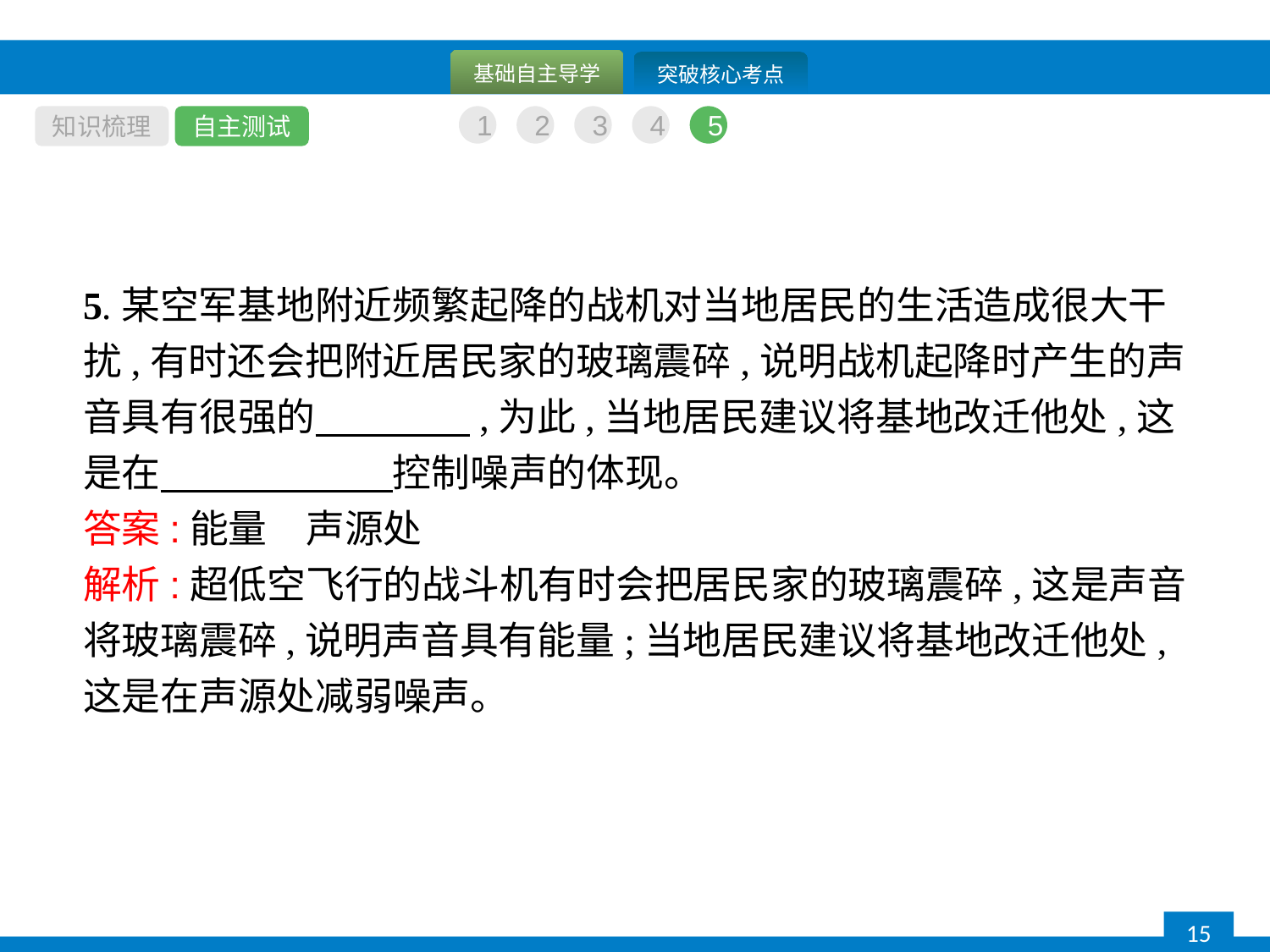

知识梳理
自主测试
1
2
3
4
5
5.某空军基地附近频繁起降的战机对当地居民的生活造成很大干扰,有时还会把附近居民家的玻璃震碎,说明战机起降时产生的声音具有很强的　　　　,为此,当地居民建议将基地改迁他处,这是在　　　　　　控制噪声的体现。
答案:能量　声源处
解析:超低空飞行的战斗机有时会把居民家的玻璃震碎,这是声音将玻璃震碎,说明声音具有能量;当地居民建议将基地改迁他处,这是在声源处减弱噪声。